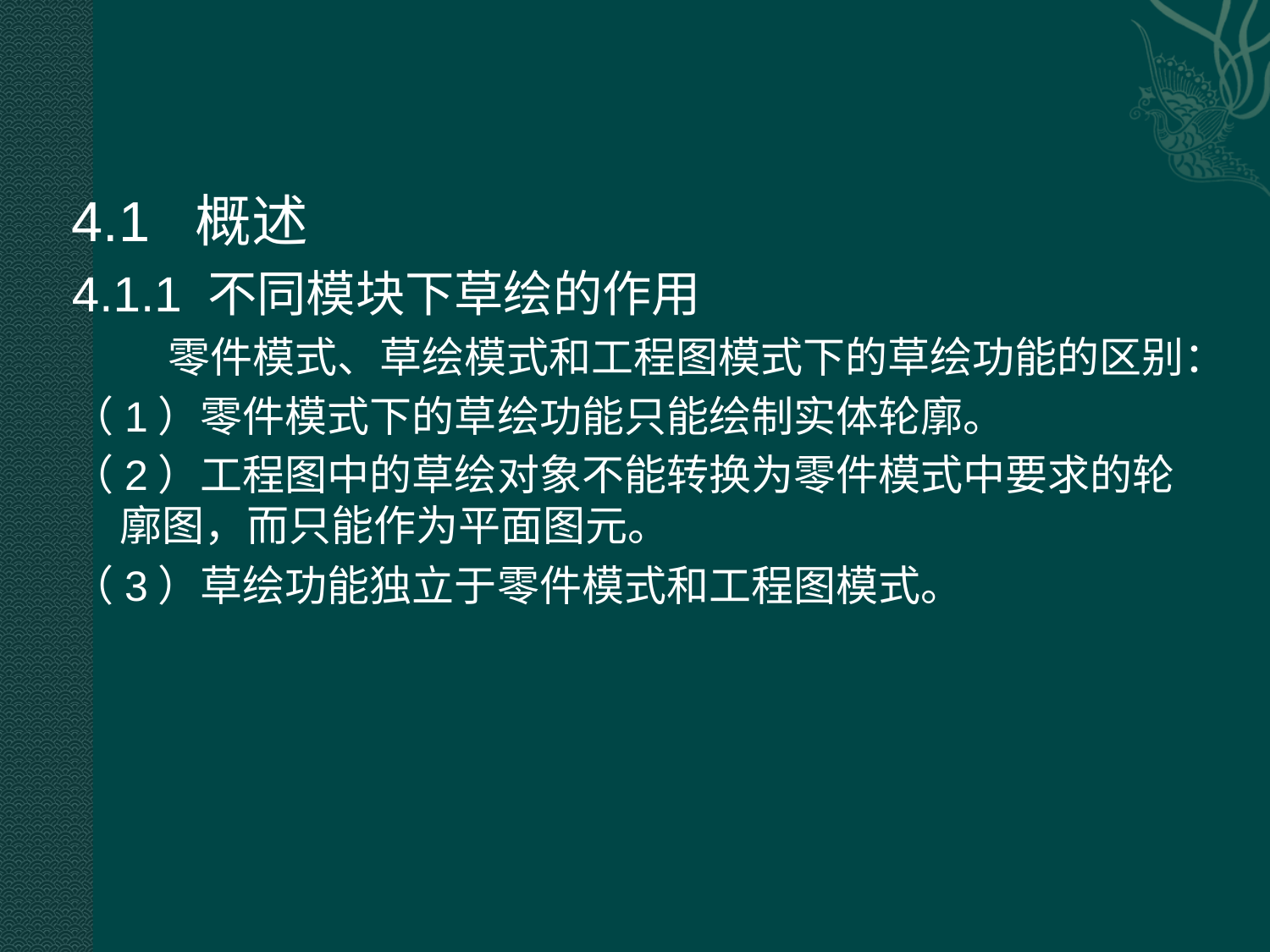

4.1  概述
4.1.1 不同模块下草绘的作用
         零件模式、草绘模式和工程图模式下的草绘功能的区别：
（1）零件模式下的草绘功能只能绘制实体轮廓。
（2）工程图中的草绘对象不能转换为零件模式中要求的轮廓图，而只能作为平面图元。
（3）草绘功能独立于零件模式和工程图模式。